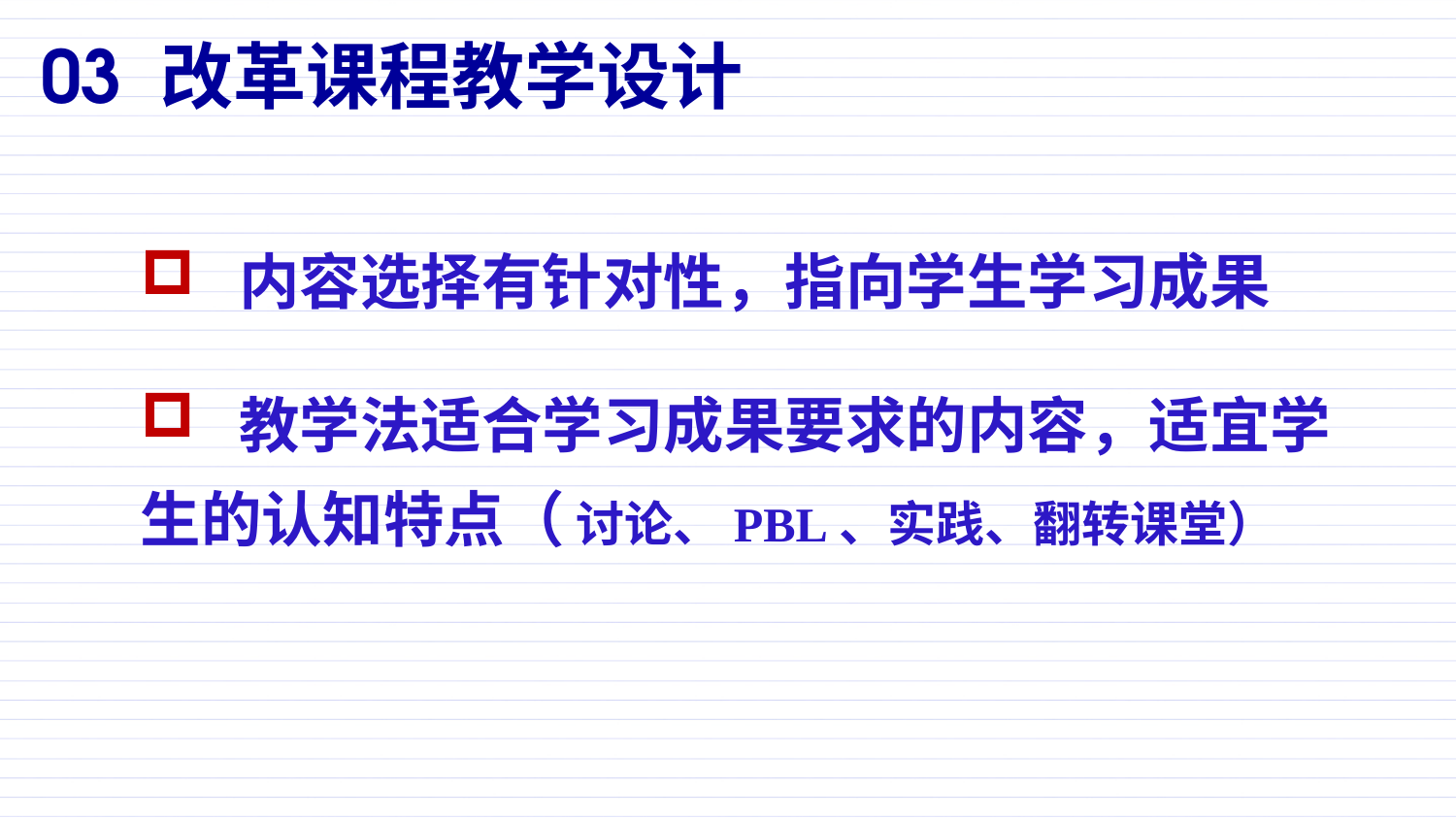

03 改革课程教学设计
  内容选择有针对性，指向学生学习成果
  教学法适合学习成果要求的内容，适宜学生的认知特点（ 讨论、PBL、实践、翻转课堂）